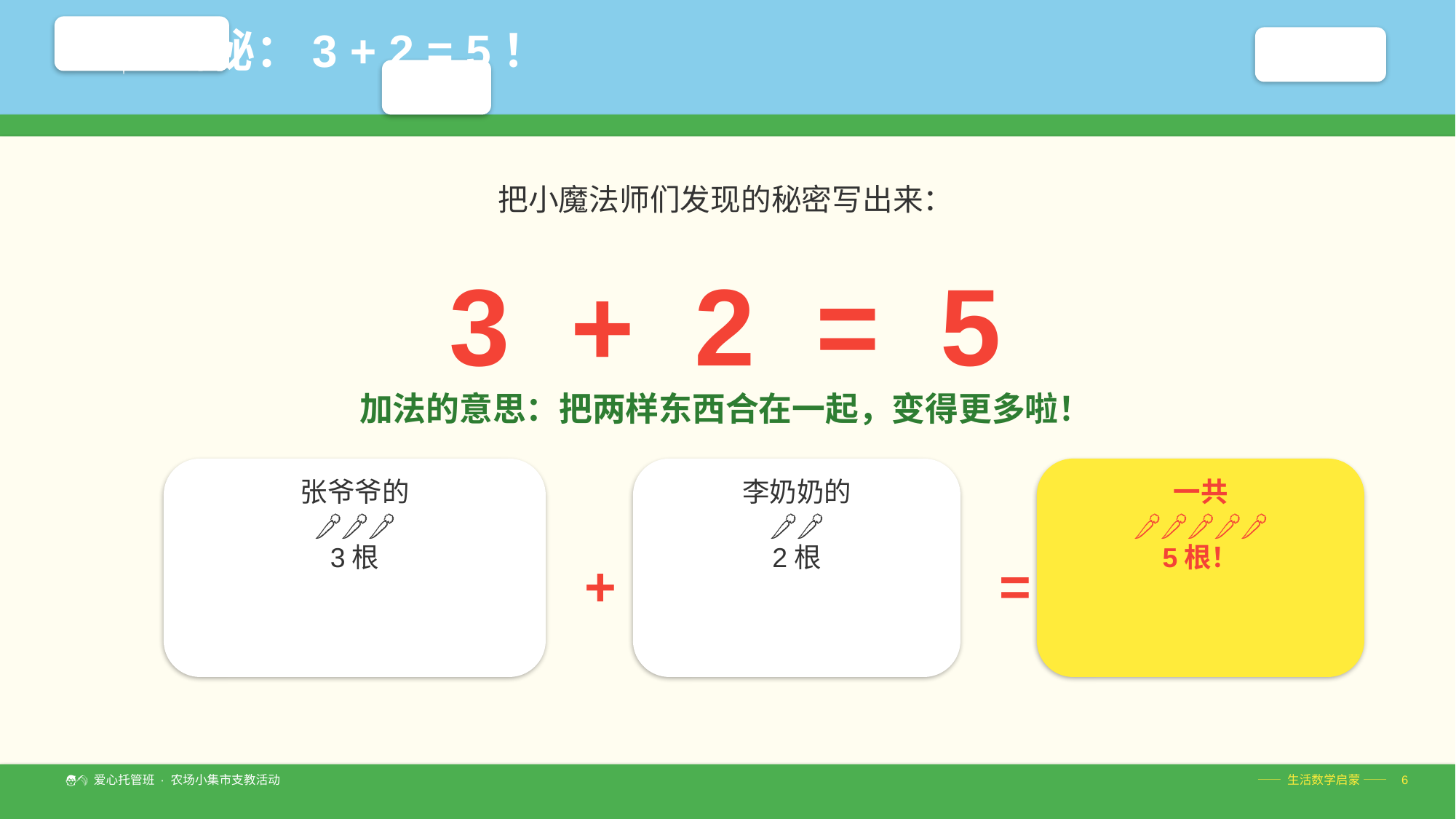

✨ 揭秘：3 + 2 = 5！

把小魔法师们发现的秘密写出来：
3  +  2  =  5
加法的意思：把两样东西合在一起，变得更多啦！

张爷爷的
🥕🥕🥕
3根
李奶奶的
🥕🥕
2根
一共
🥕🥕🥕🥕🥕
5根！
+
=

🧑‍🌾 爱心托管班 · 农场小集市支教活动
—— 生活数学启蒙 ——    6